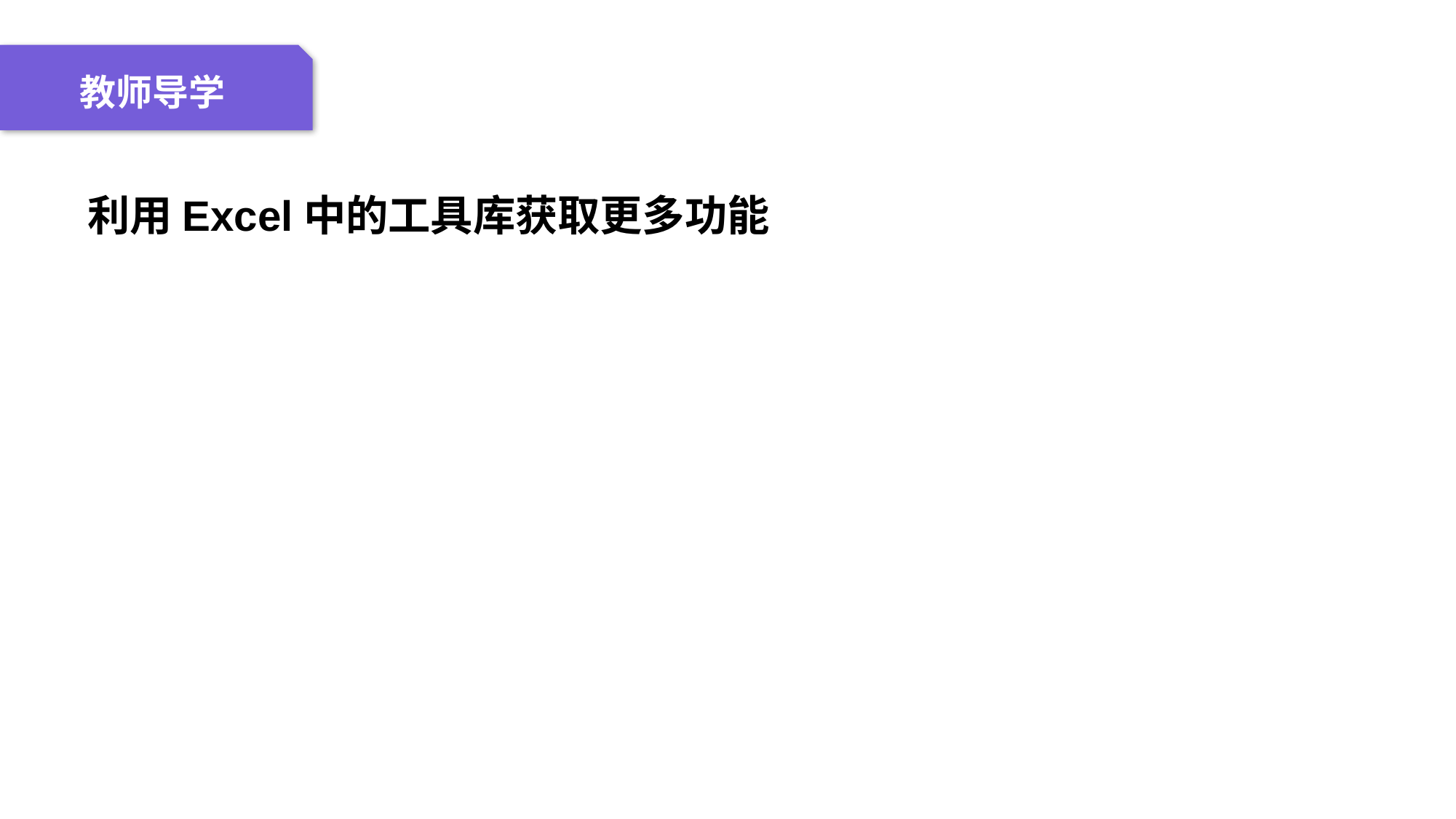

04 名词解释
01 准备过程
02 整体结构
03 重点说明
教师导学
利用Excel中的工具库获取更多功能